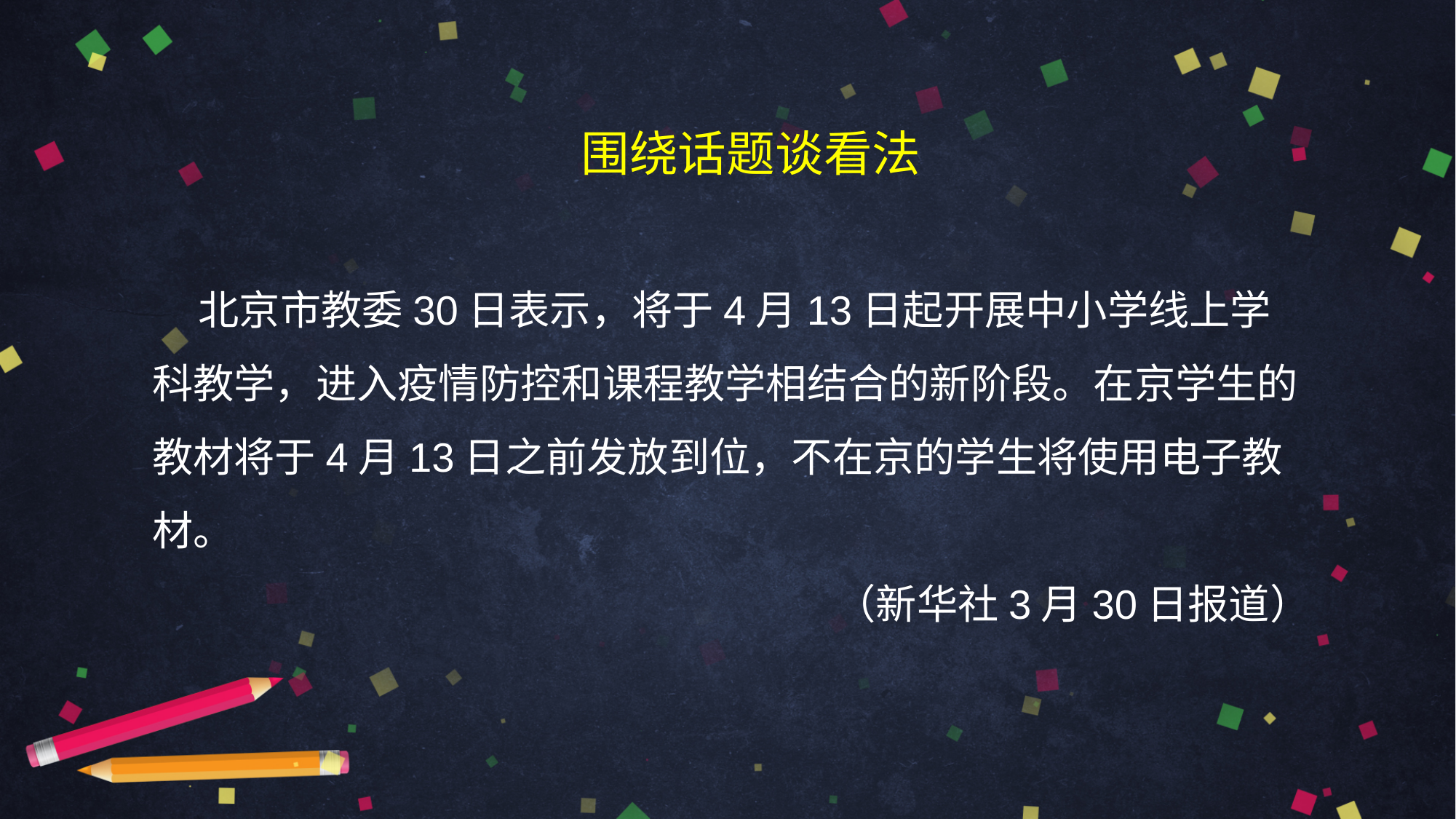

围绕话题谈看法
    北京市教委30日表示，将于4月13日起开展中小学线上学科教学，进入疫情防控和课程教学相结合的新阶段。在京学生的教材将于4月13日之前发放到位，不在京的学生将使用电子教材。
（新华社3月30日报道）